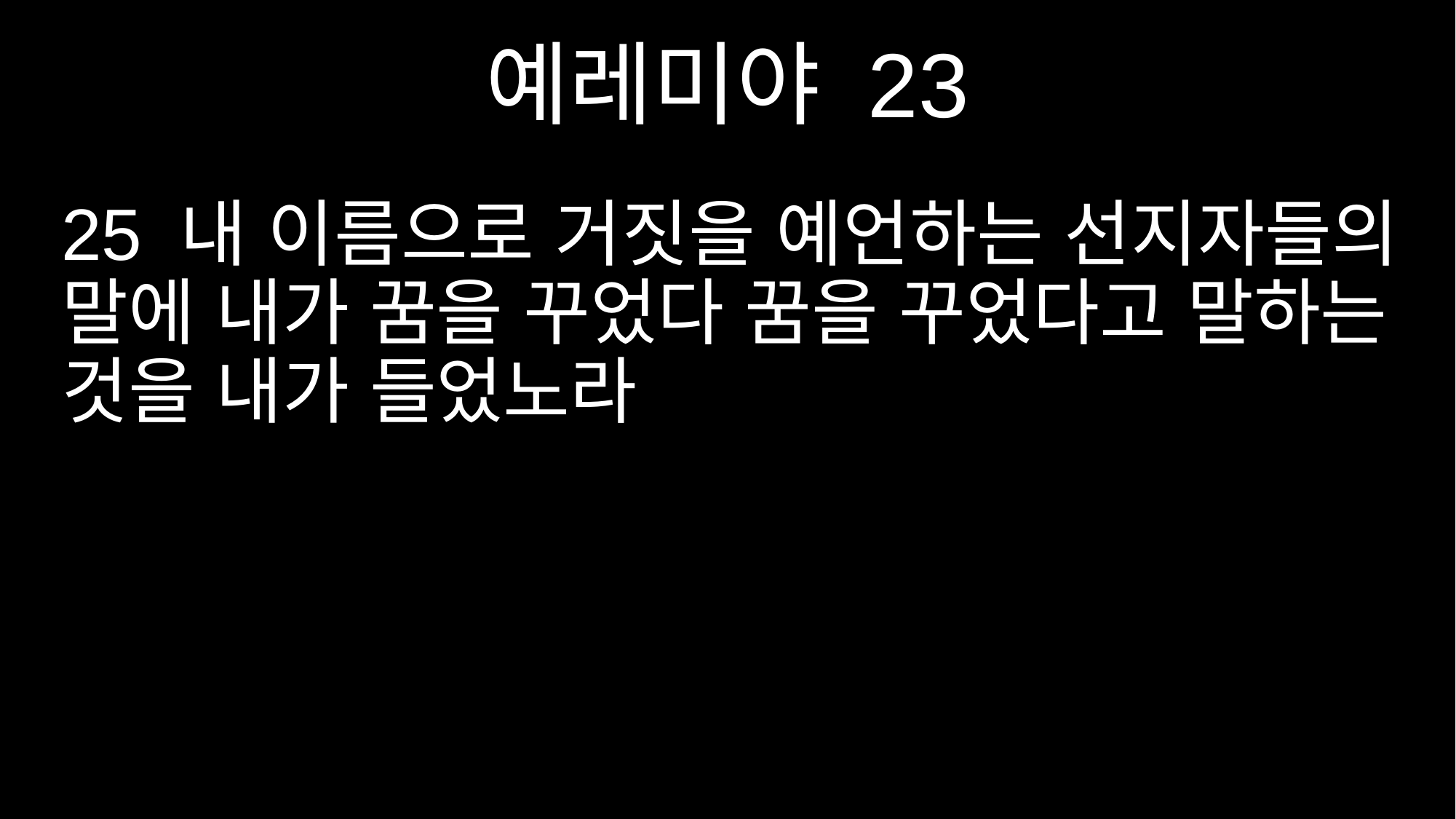

예레미야 23
25 내 이름으로 거짓을 예언하는 선지자들의 말에 내가 꿈을 꾸었다 꿈을 꾸었다고 말하는 것을 내가 들었노라